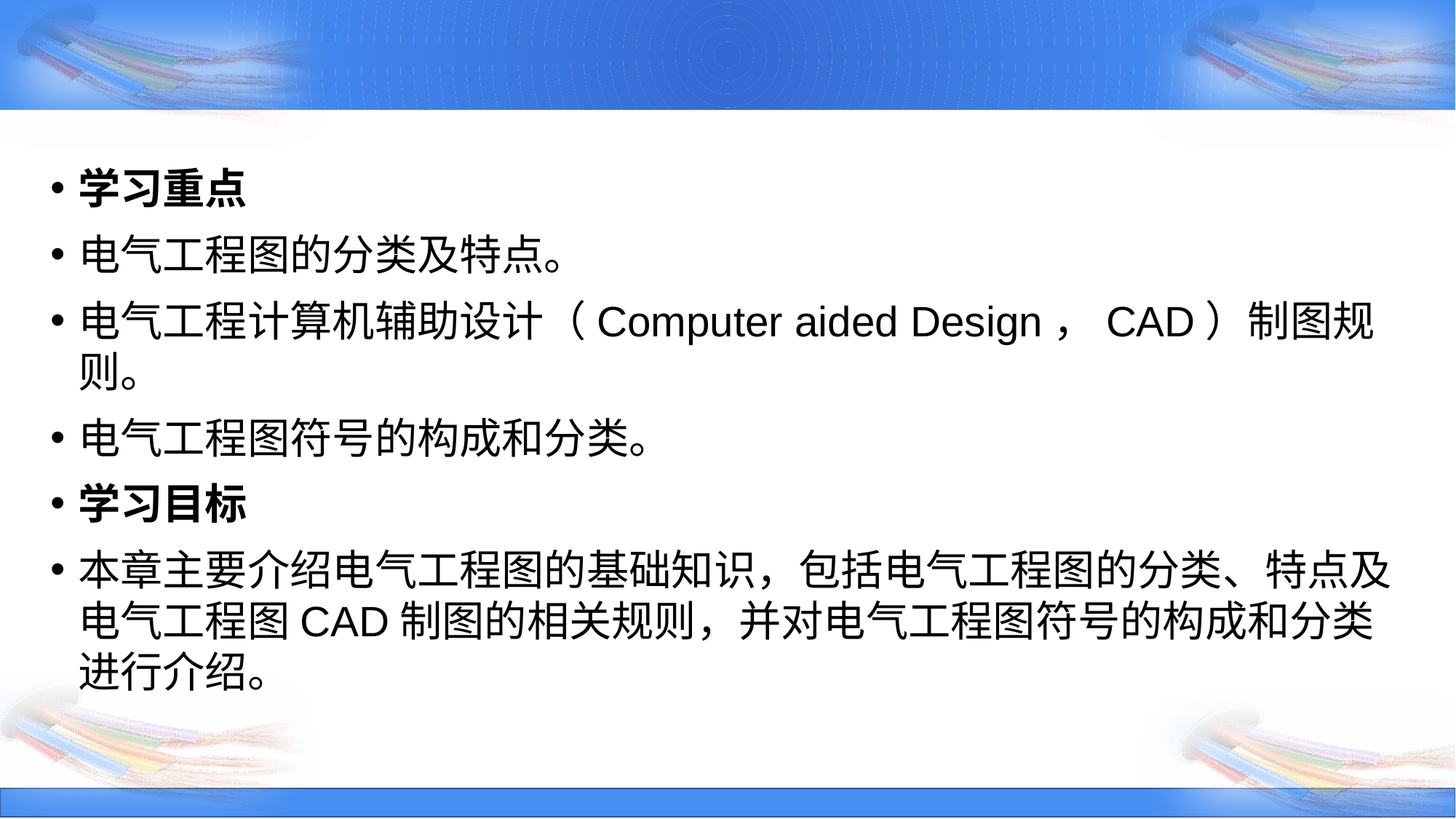

学习重点
电气工程图的分类及特点。
电气工程计算机辅助设计（Computer aided Design，CAD）制图规则。
电气工程图符号的构成和分类。
学习目标
本章主要介绍电气工程图的基础知识，包括电气工程图的分类、特点及电气工程图CAD制图的相关规则，并对电气工程图符号的构成和分类进行介绍。